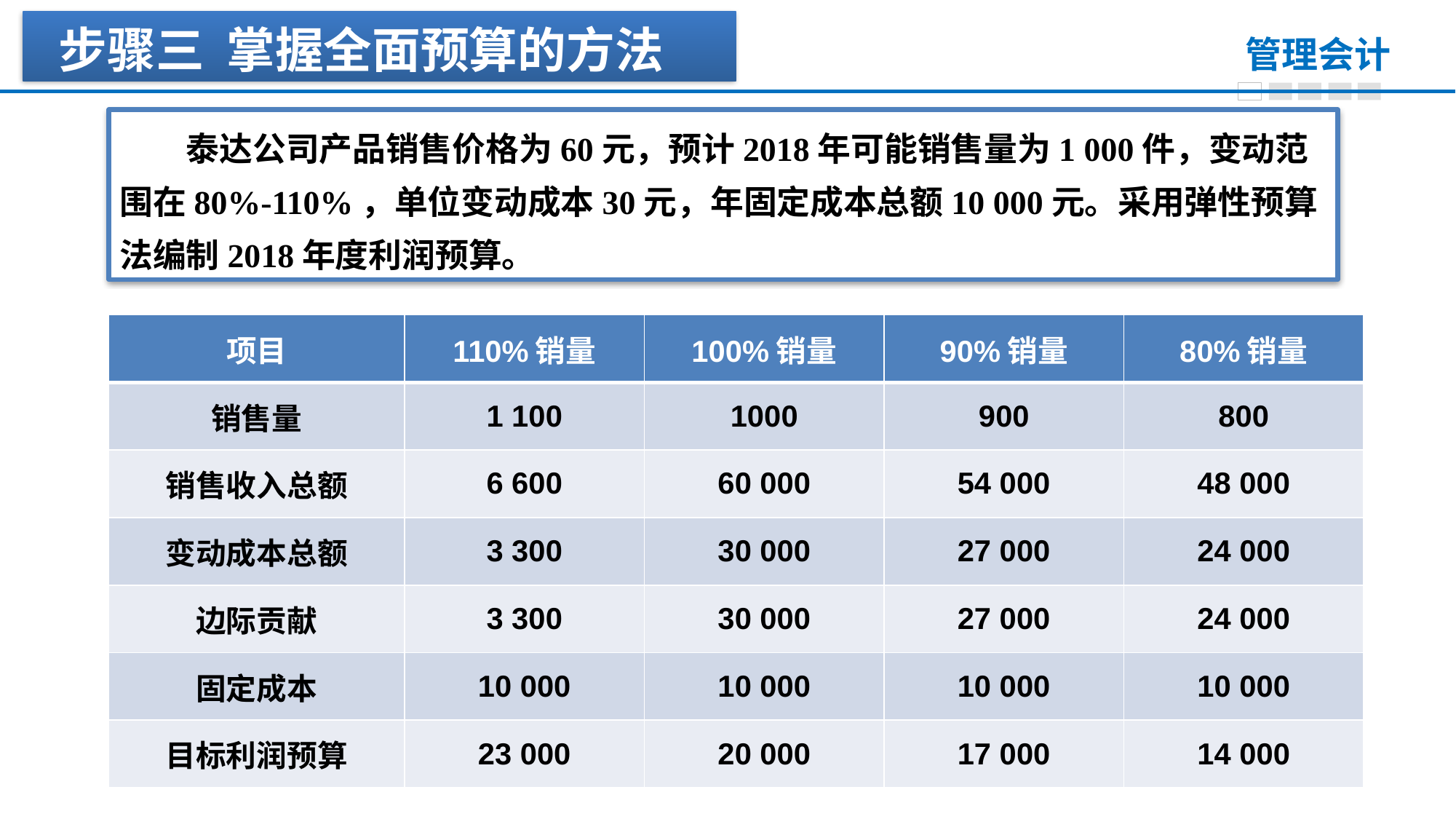

步骤三  掌握全面预算的方法
　　泰达公司产品销售价格为60元，预计2018年可能销售量为1 000件，变动范围在80%-110%，单位变动成本30元，年固定成本总额10 000元。采用弹性预算法编制2018年度利润预算。
| 项目 | 110%销量 | 100%销量 | 90%销量 | 80%销量 |
| --- | --- | --- | --- | --- |
| 销售量 | 1 100 | 1000 | 900 | 800 |
| 销售收入总额 | 6 600 | 60 000 | 54 000 | 48 000 |
| 变动成本总额 | 3 300 | 30 000 | 27 000 | 24 000 |
| 边际贡献 | 3 300 | 30 000 | 27 000 | 24 000 |
| 固定成本 | 10 000 | 10 000 | 10 000 | 10 000 |
| 目标利润预算 | 23 000 | 20 000 | 17 000 | 14 000 |